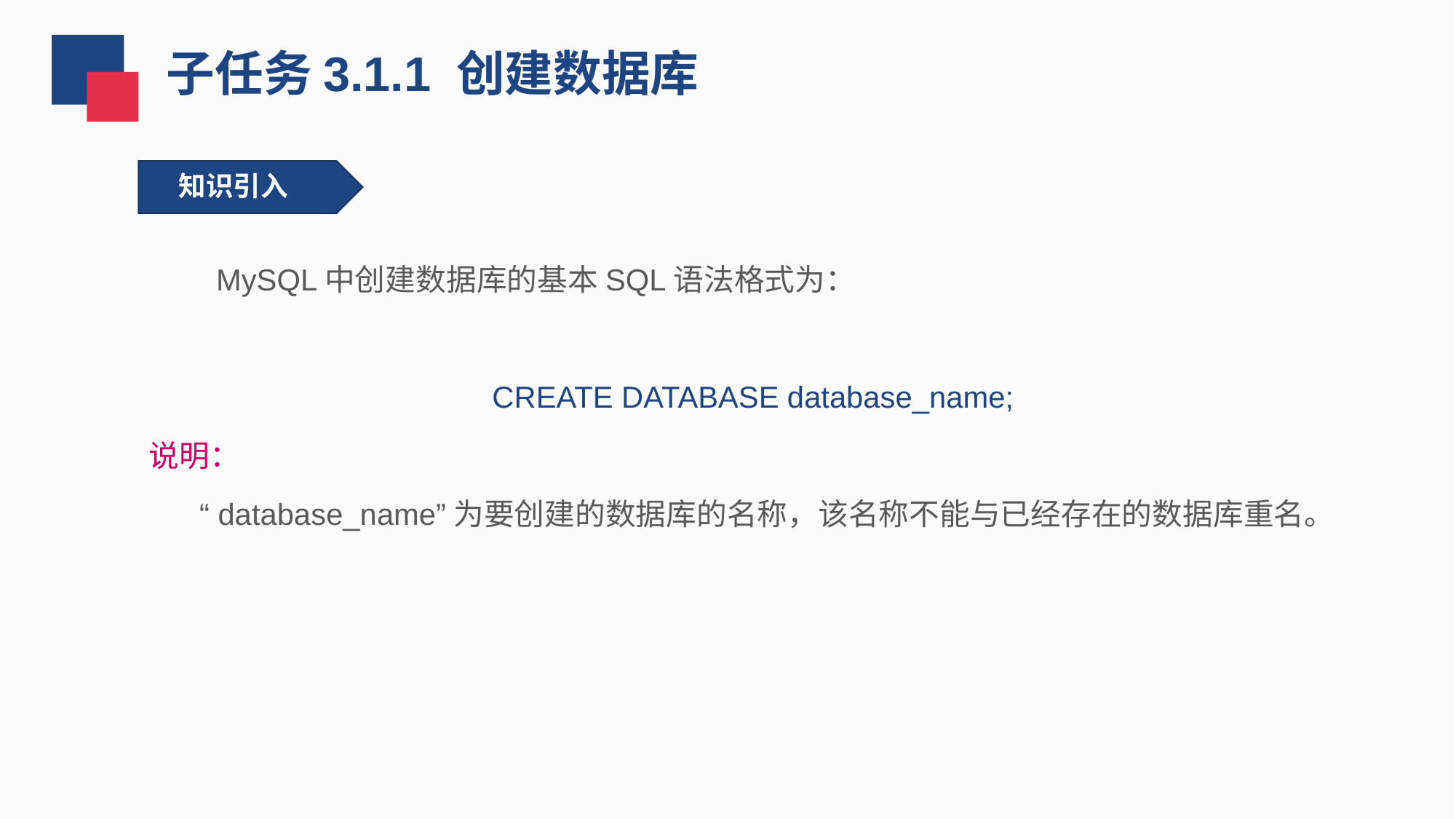

子任务3.1.1 创建数据库

知识引入
        MySQL中创建数据库的基本SQL语法格式为：

CREATE DATABASE database_name;
说明：
      “ database_name”为要创建的数据库的名称，该名称不能与已经存在的数据库重名。